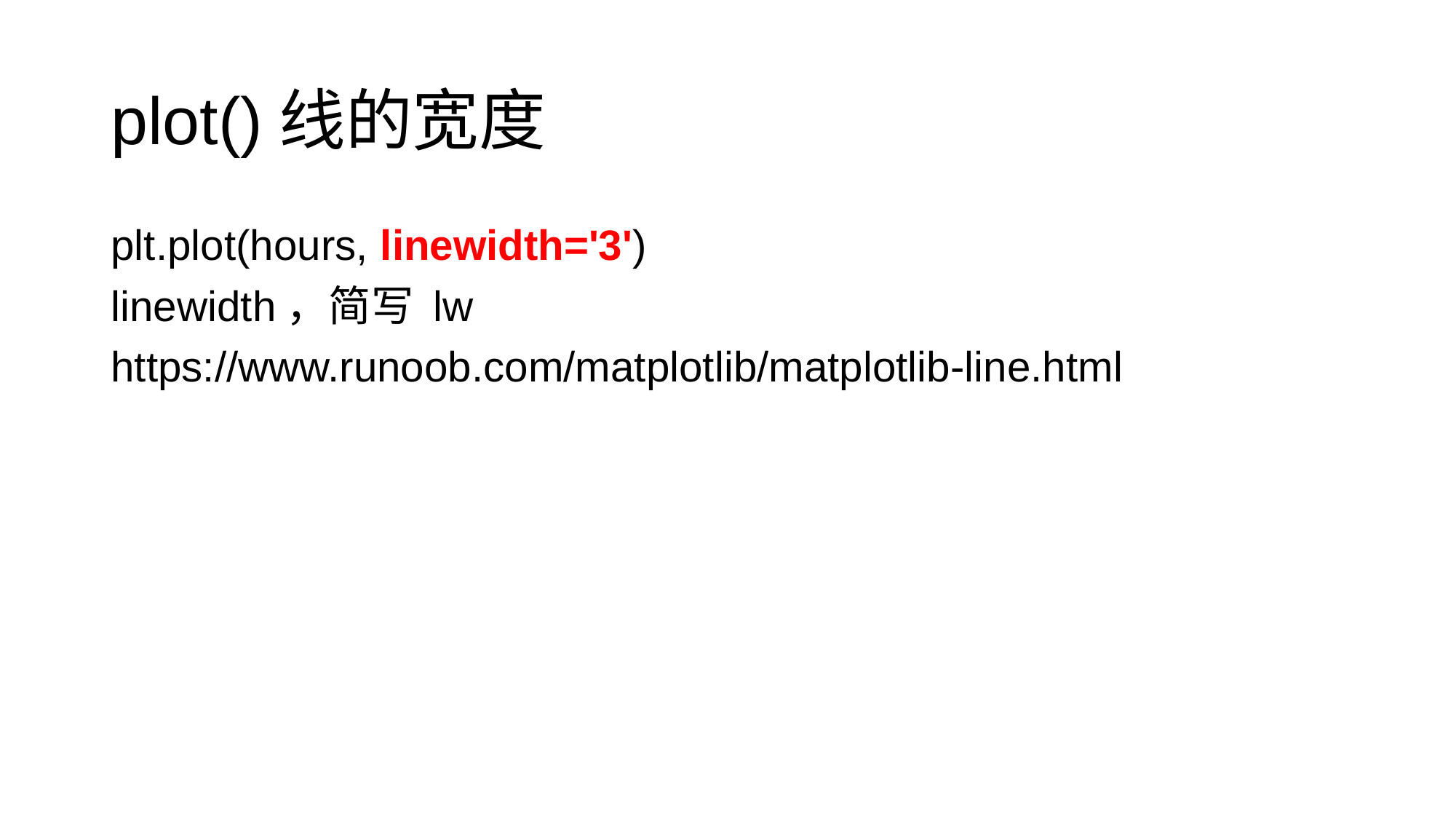

# plot()线的宽度
plt.plot(hours, linewidth='3')
linewidth，简写 lw
https://www.runoob.com/matplotlib/matplotlib-line.html